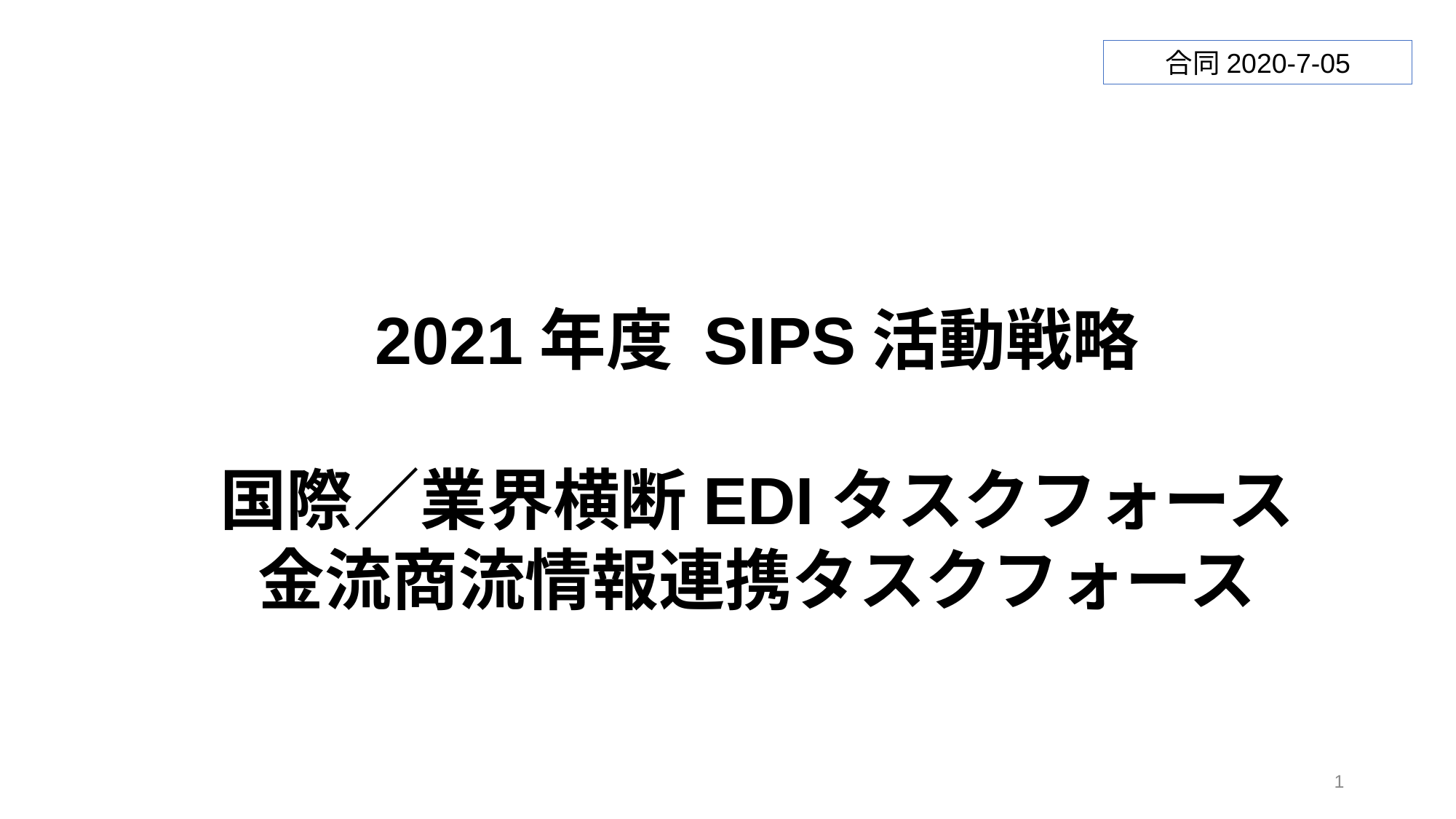

合同2020-7-05
2021年度 SIPS活動戦略

国際／業界横断EDIタスクフォース
金流商流情報連携タスクフォース
1